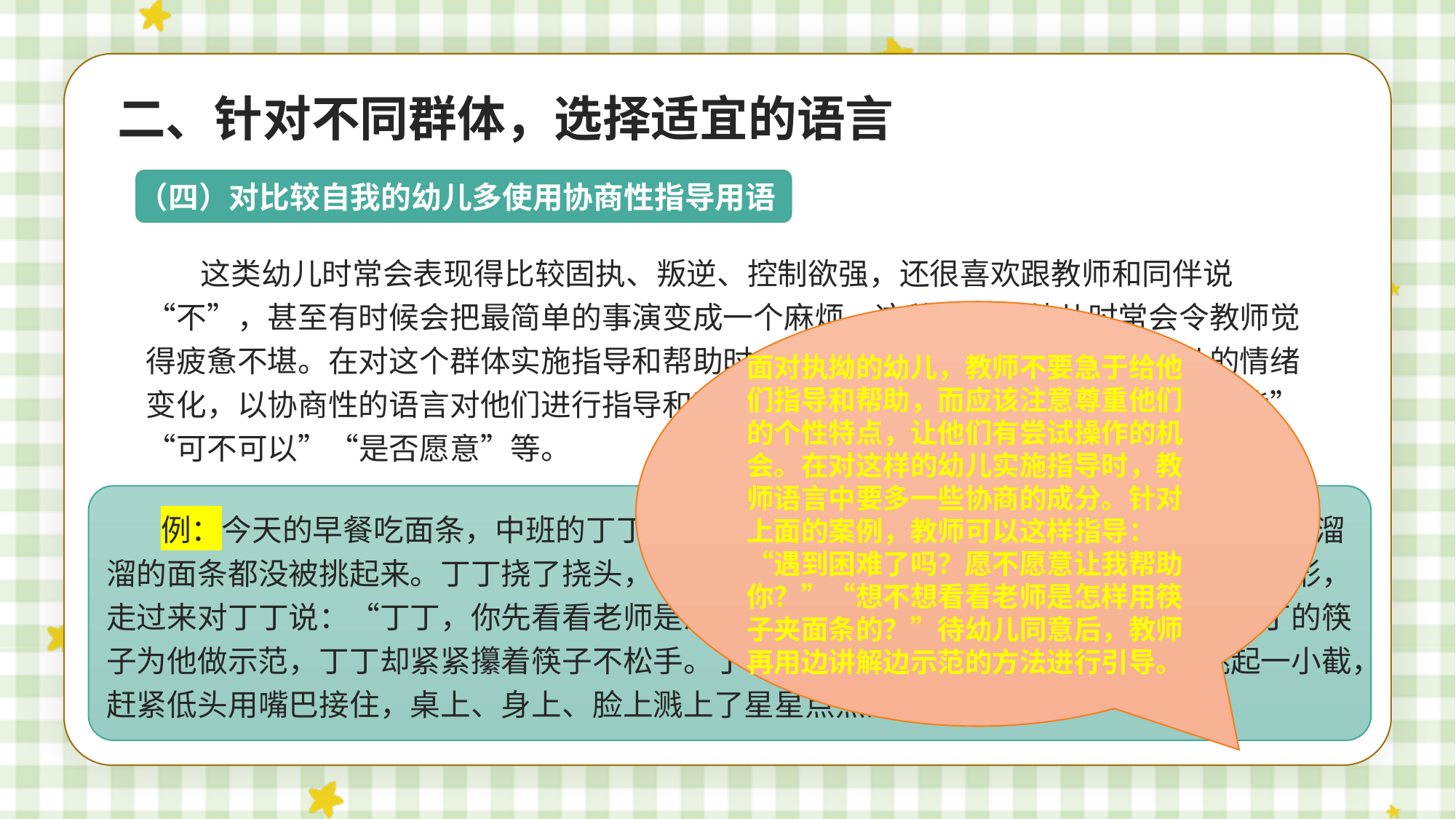

二、针对不同群体，选择适宜的语言
（四）对比较自我的幼儿多使用协商性指导用语
这类幼儿时常会表现得比较固执、叛逆、控制欲强，还很喜欢跟教师和同伴说“不”，甚至有时候会把最简单的事演变成一个麻烦。这种类型的幼儿时常会令教师觉得疲惫不堪。在对这个群体实施指导和帮助时，教师一定要保持冷静，观察幼儿的情绪变化，以协商性的语言对他们进行指导和帮助。常用引导用语中的关键词有“能不能”“可不可以”“是否愿意”等。
面对执拗的幼儿，教师不要急于给他们指导和帮助，而应该注意尊重他们的个性特点，让他们有尝试操作的机会。在对这样的幼儿实施指导时，教师语言中要多一些协商的成分。针对上面的案例，教师可以这样指导：“遇到困难了吗？愿不愿意让我帮助你？”“想不想看看老师是怎样用筷子夹面条的？”待幼儿同意后，教师再用边讲解边示范的方法进行引导。
例：今天的早餐吃面条，中班的丁丁右手抓着筷子，伸到碗中挑面条，挑了好几次，滑溜溜的面条都没被挑起来。丁丁挠了挠头，再次尝试，还是没有挑起来。赵老师看到这种情形，走过来对丁丁说：“丁丁，你先看看老师是怎么拿筷子的吧。”一边说一边准备拿下丁丁的筷子为他做示范，丁丁却紧紧攥着筷子不松手。丁丁继续用自己的方法挑面条，偶尔挑起一小截，赶紧低头用嘴巴接住，桌上、身上、脸上溅上了星星点点的面汤。